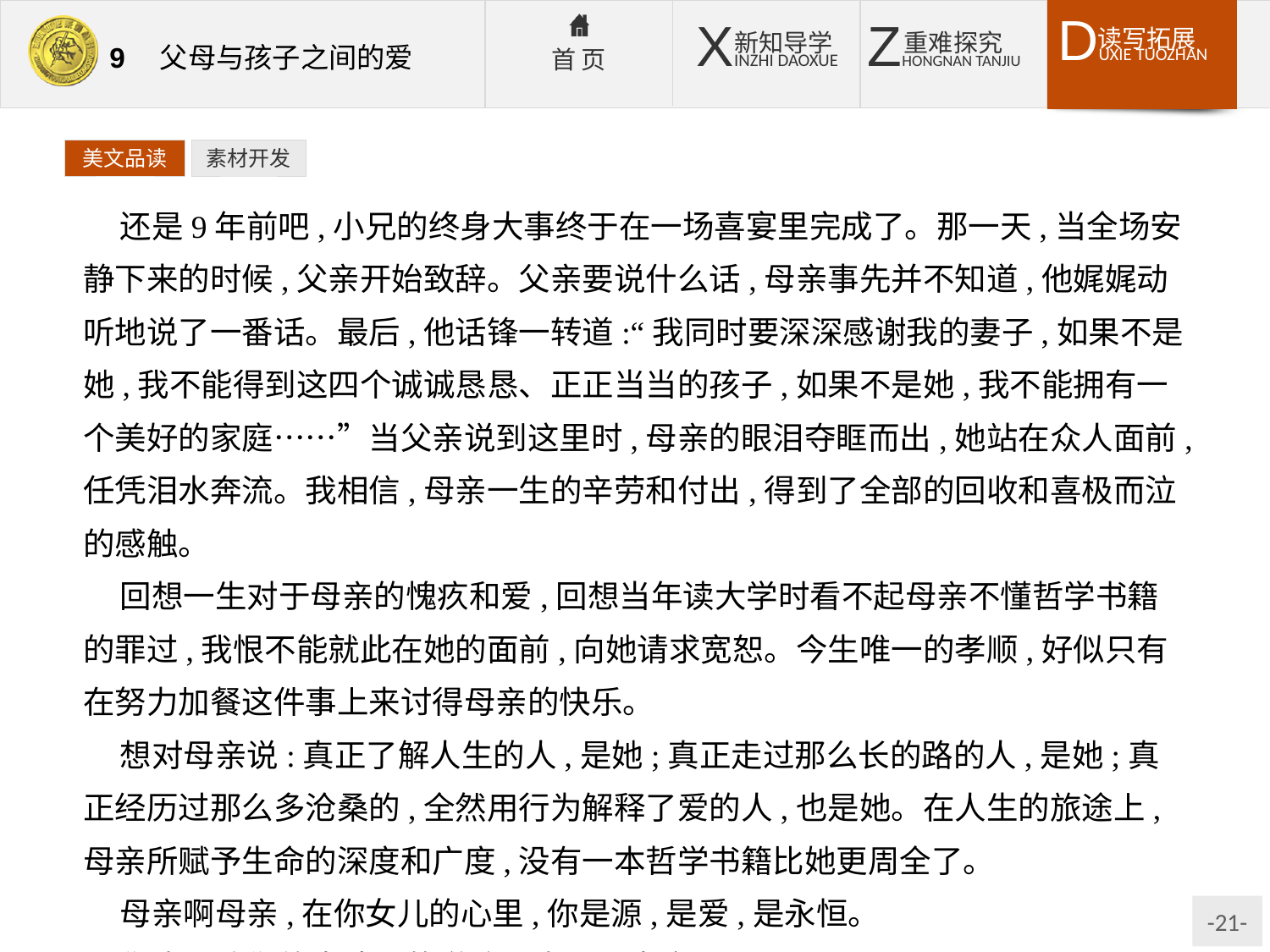

美文品读
素材开发
还是9年前吧,小兄的终身大事终于在一场喜宴里完成了。那一天,当全场安静下来的时候,父亲开始致辞。父亲要说什么话,母亲事先并不知道,他娓娓动听地说了一番话。最后,他话锋一转道:“我同时要深深感谢我的妻子,如果不是她,我不能得到这四个诚诚恳恳、正正当当的孩子,如果不是她,我不能拥有一个美好的家庭……”当父亲说到这里时,母亲的眼泪夺眶而出,她站在众人面前,任凭泪水奔流。我相信,母亲一生的辛劳和付出,得到了全部的回收和喜极而泣的感触。
回想一生对于母亲的愧疚和爱,回想当年读大学时看不起母亲不懂哲学书籍的罪过,我恨不能就此在她的面前,向她请求宽恕。今生唯一的孝顺,好似只有在努力加餐这件事上来讨得母亲的快乐。
想对母亲说:真正了解人生的人,是她;真正走过那么长的路的人,是她;真正经历过那么多沧桑的,全然用行为解释了爱的人,也是她。在人生的旅途上,母亲所赋予生命的深度和广度,没有一本哲学书籍比她更周全了。
母亲啊母亲,在你女儿的心里,你是源,是爱,是永恒。
你也是我们终生追寻的道路、真理和生命。